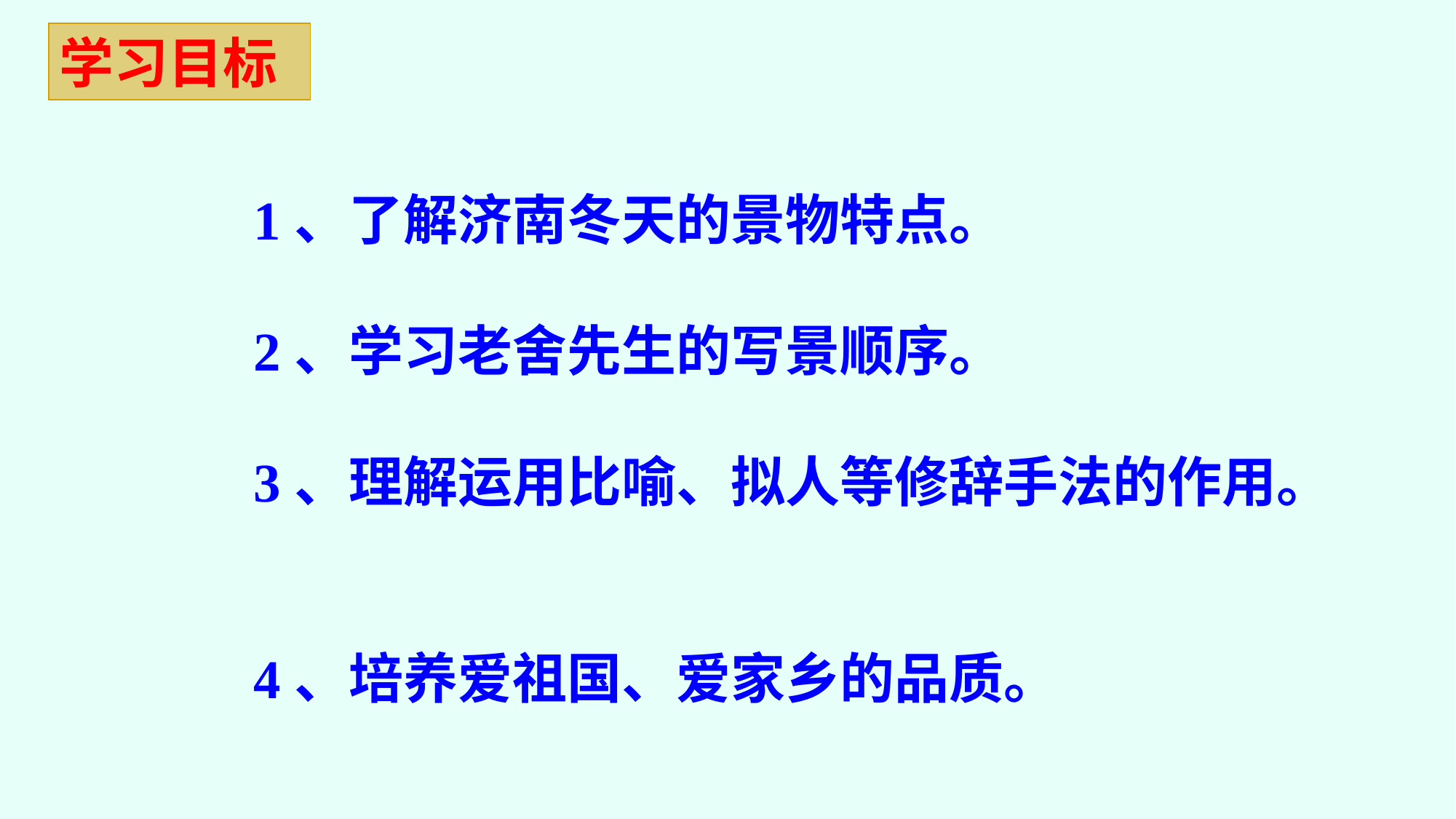

学习目标
1、了解济南冬天的景物特点。
2、学习老舍先生的写景顺序。
3、理解运用比喻、拟人等修辞手法的作用。
4、培养爱祖国、爱家乡的品质。